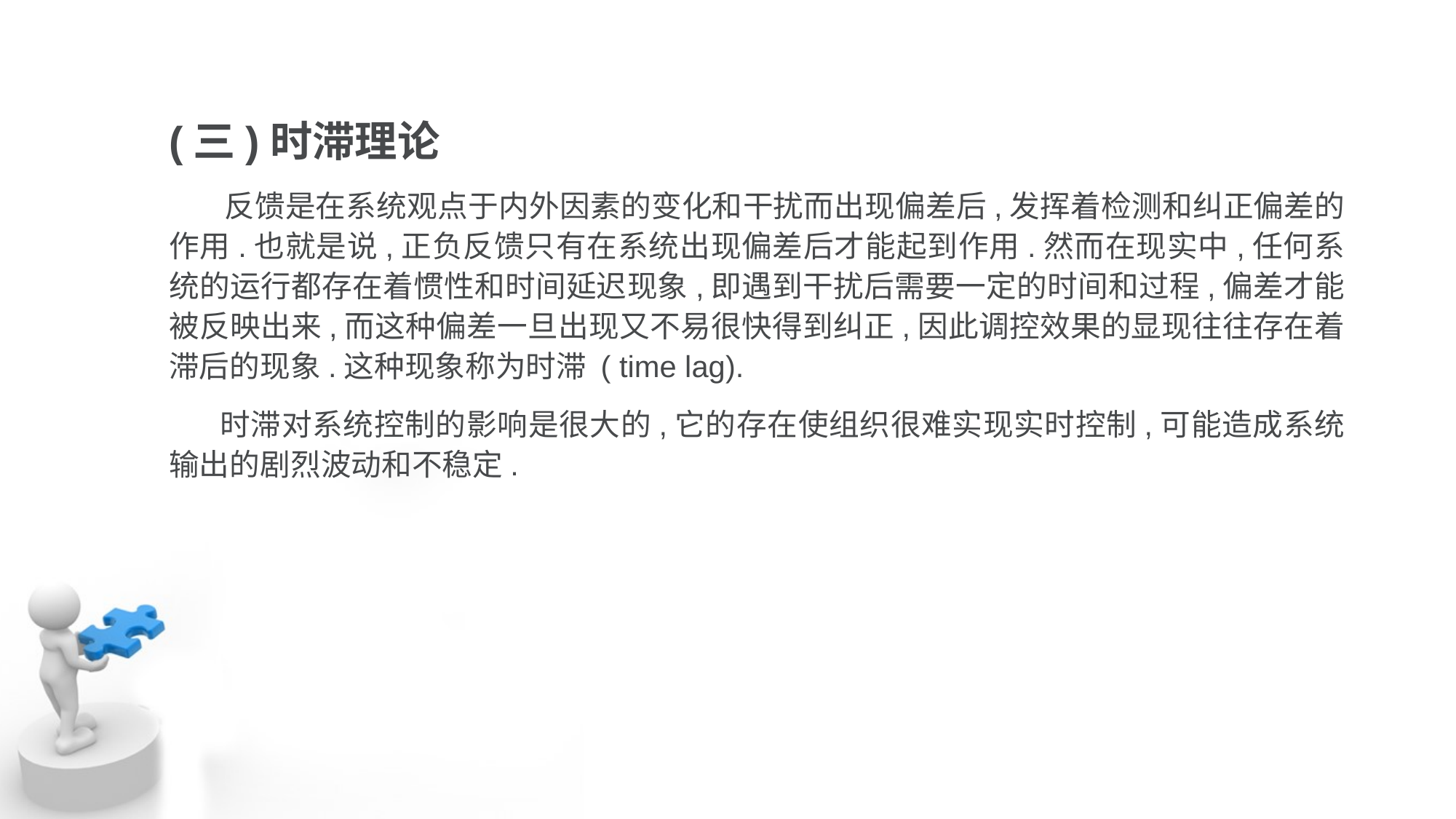

(三)时滞理论
       反馈是在系统观点于内外因素的变化和干扰而出现偏差后,发挥着检测和纠正偏差的 作用.也就是说,正负反馈只有在系统出现偏差后才能起到作用.然而在现实中,任何系 统的运行都存在着惯性和时间延迟现象,即遇到干扰后需要一定的时间和过程,偏差才能 被反映出来,而这种偏差一旦出现又不易很快得到纠正,因此调控效果的显现往往存在着 滞后的现象.这种现象称为时滞 ( time lag).
      时滞对系统控制的影响是很大的,它的存在使组织很难实现实时控制,可能造成系统 输出的剧烈波动和不稳定.